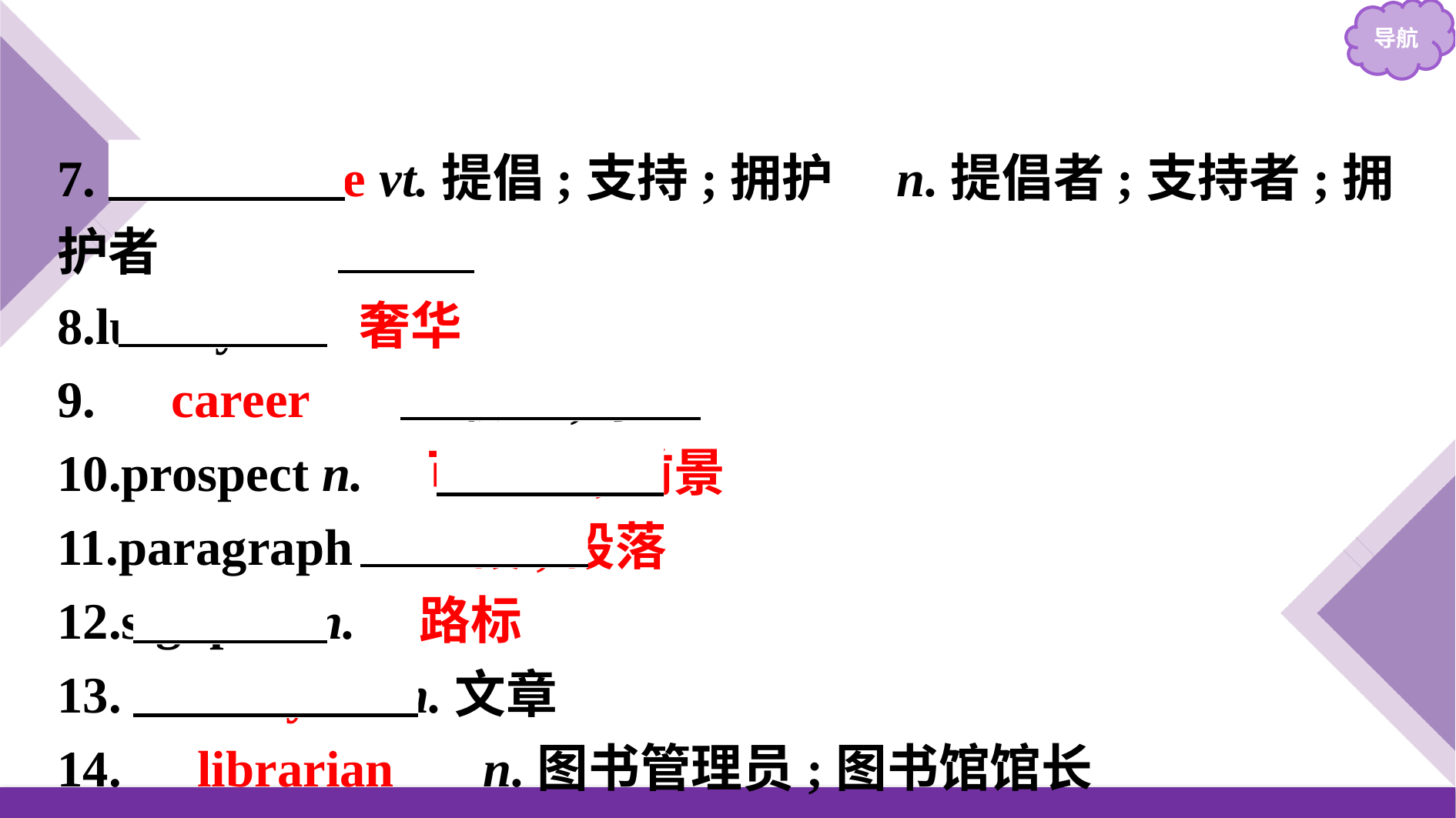

7.　advocate vt.提倡;支持;拥护　n.提倡者;支持者;拥护者
8.luxury n.　奢华
9.　career　 n.职业;事业
10.prospect n.　可能性;前景
11.paragraph n.　段;段落
12.signpost n.　路标
13.　essay　 n.文章
14.　librarian　 n.图书管理员;图书馆馆长